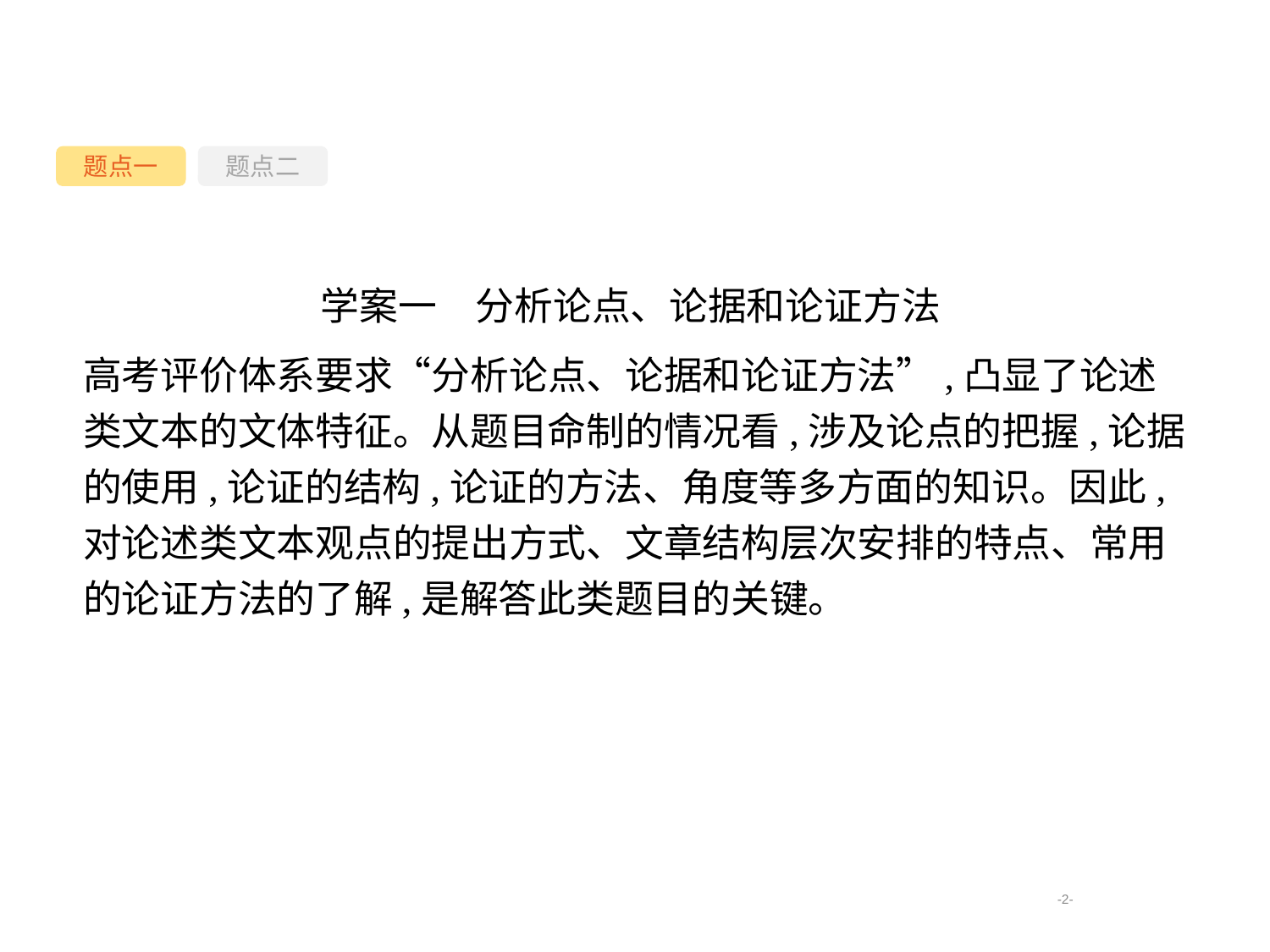

题点一
题点二
学案一　分析论点、论据和论证方法
高考评价体系要求“分析论点、论据和论证方法”,凸显了论述类文本的文体特征。从题目命制的情况看,涉及论点的把握,论据的使用,论证的结构,论证的方法、角度等多方面的知识。因此,对论述类文本观点的提出方式、文章结构层次安排的特点、常用的论证方法的了解,是解答此类题目的关键。
-2-